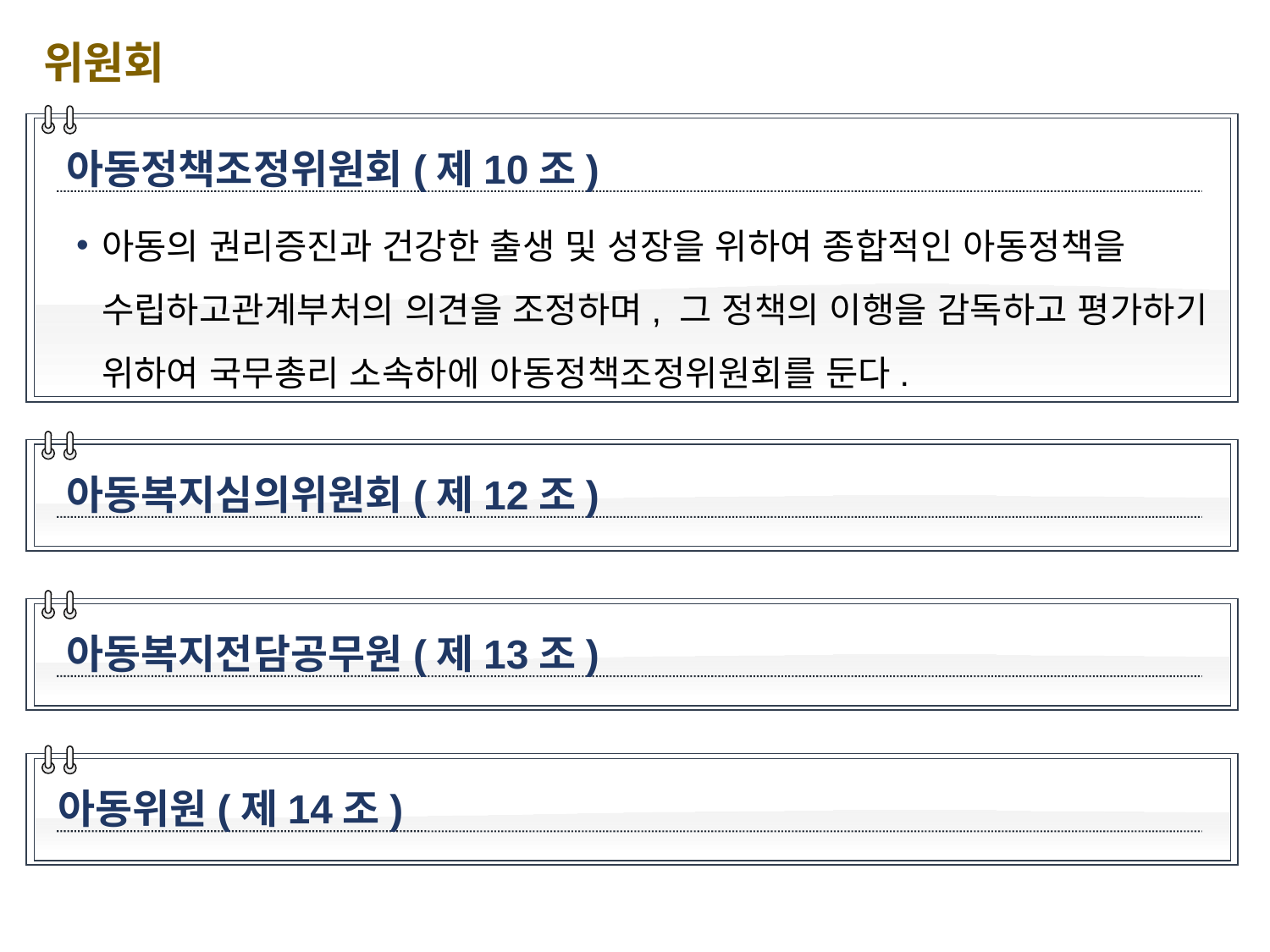

위원회

아동정책조정위원회(제10조)

아동의 권리증진과 건강한 출생 및 성장을 위하여 종합적인 아동정책을 수립하고관계부처의 의견을 조정하며, 그 정책의 이행을 감독하고 평가하기 위하여 국무총리 소속하에 아동정책조정위원회를 둔다.

아동복지심의위원회(제12조)

아동복지전담공무원(제13조)

아동위원(제14조)